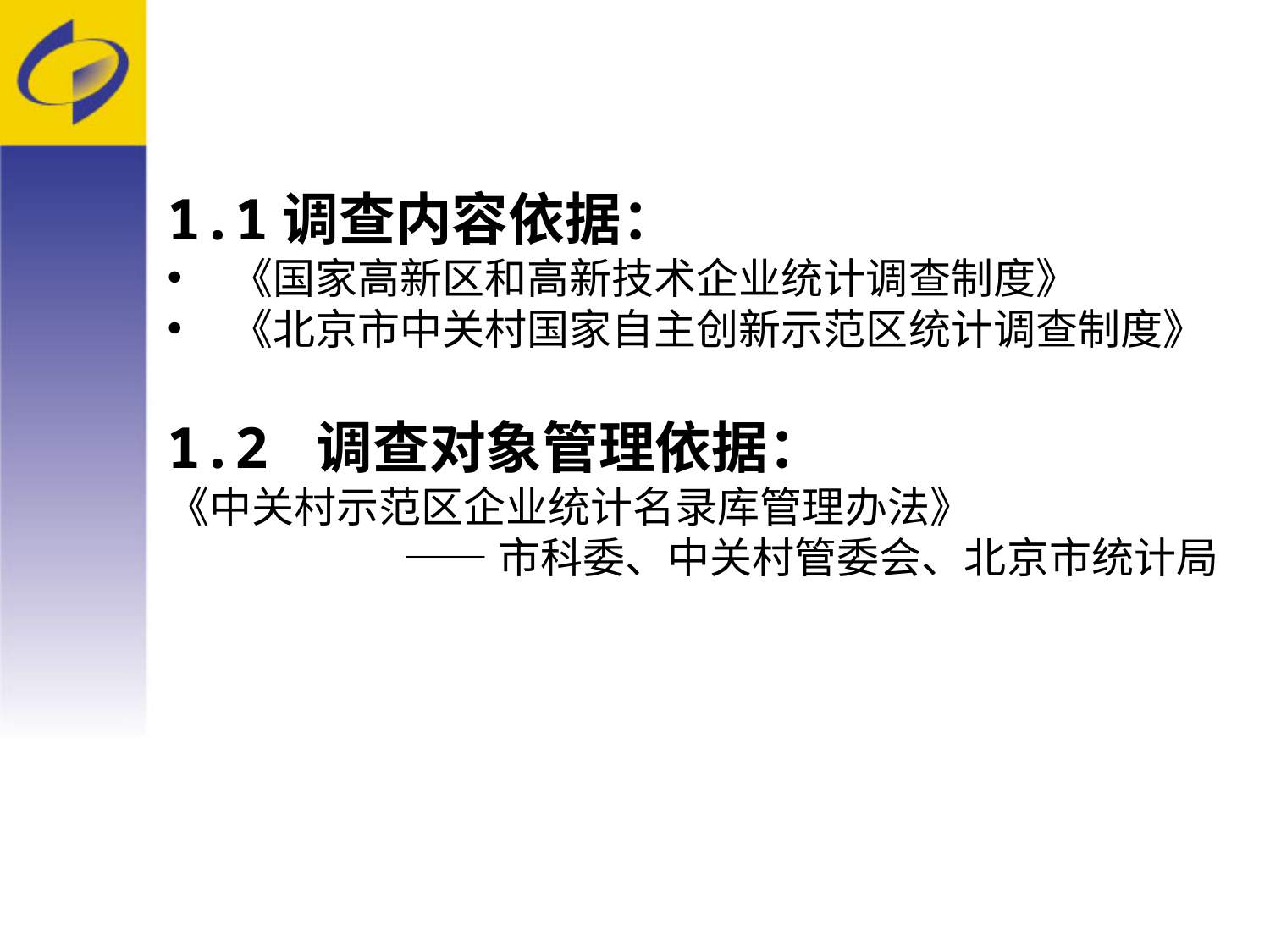

1.1调查内容依据：
《国家高新区和高新技术企业统计调查制度》
《北京市中关村国家自主创新示范区统计调查制度》

1.2 调查对象管理依据：
《中关村示范区企业统计名录库管理办法》
——市科委、中关村管委会、北京市统计局